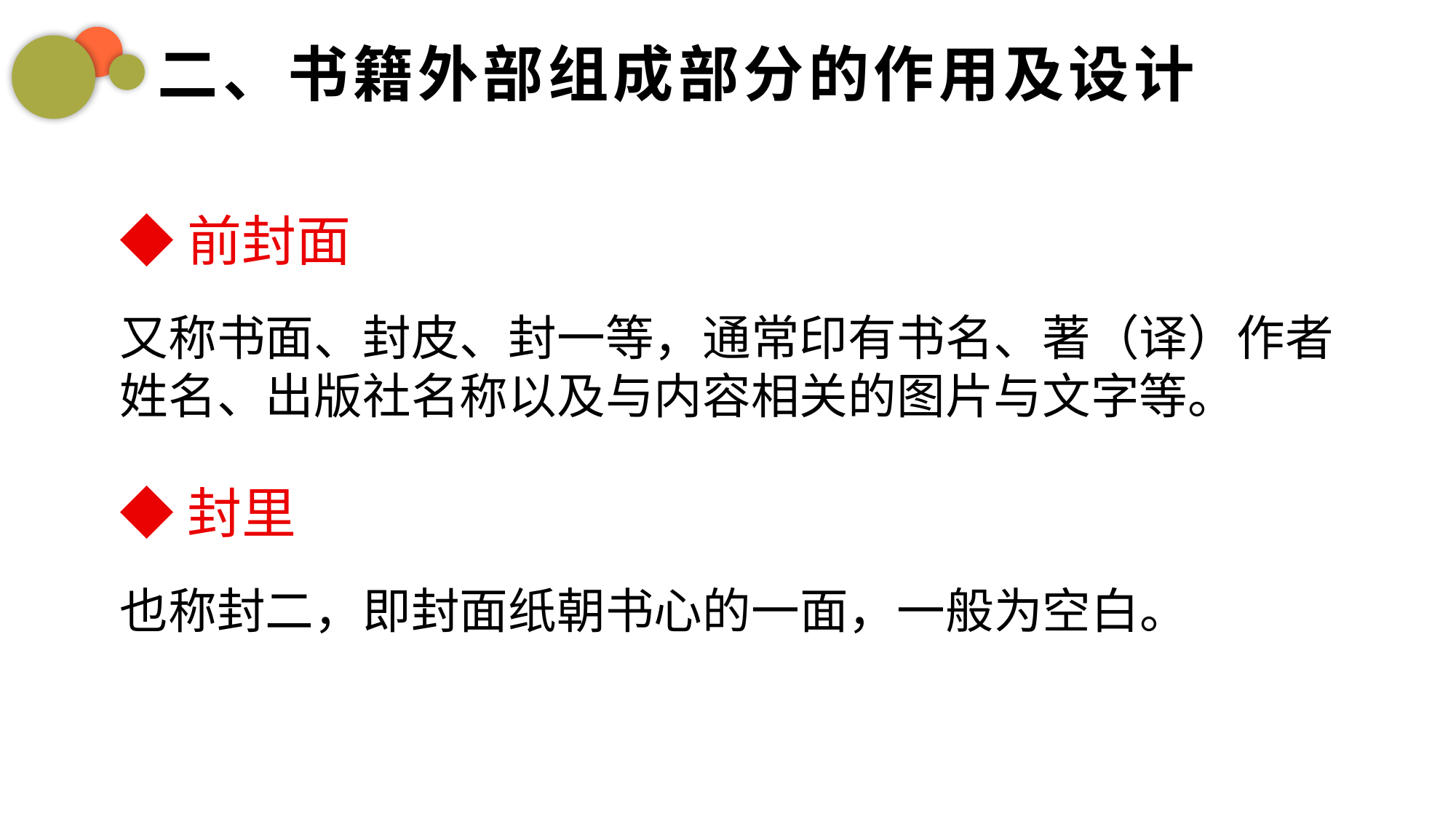

二、书籍外部组成部分的作用及设计
◆前封面
又称书面、封皮、封一等，通常印有书名、著（译）作者姓名、出版社名称以及与内容相关的图片与文字等。
◆封里
也称封二，即封面纸朝书心的一面，一般为空白。